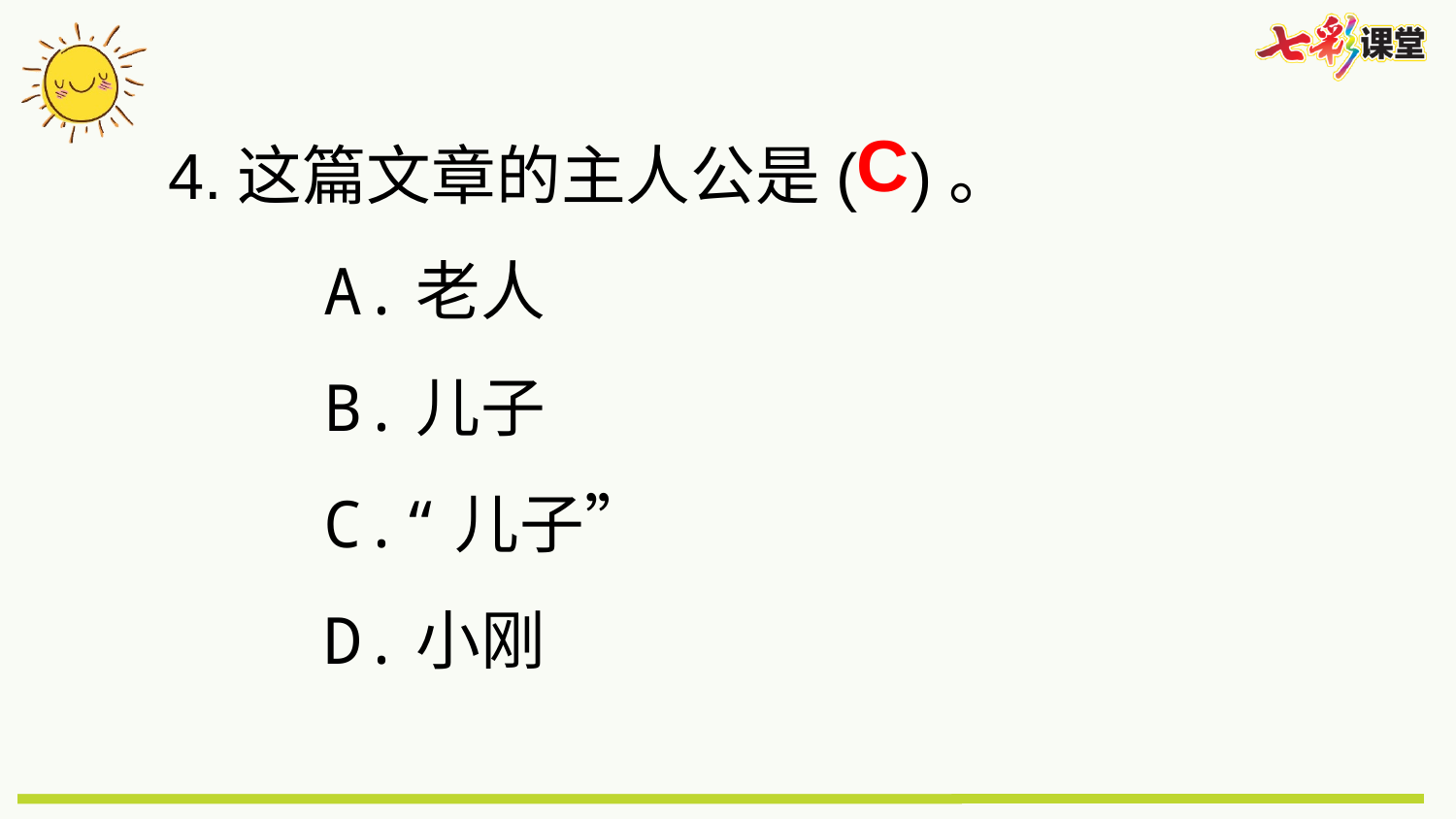

4.这篇文章的主人公是(   )。
    A.老人
    B.儿子
    C.“儿子”
    D.小刚
C